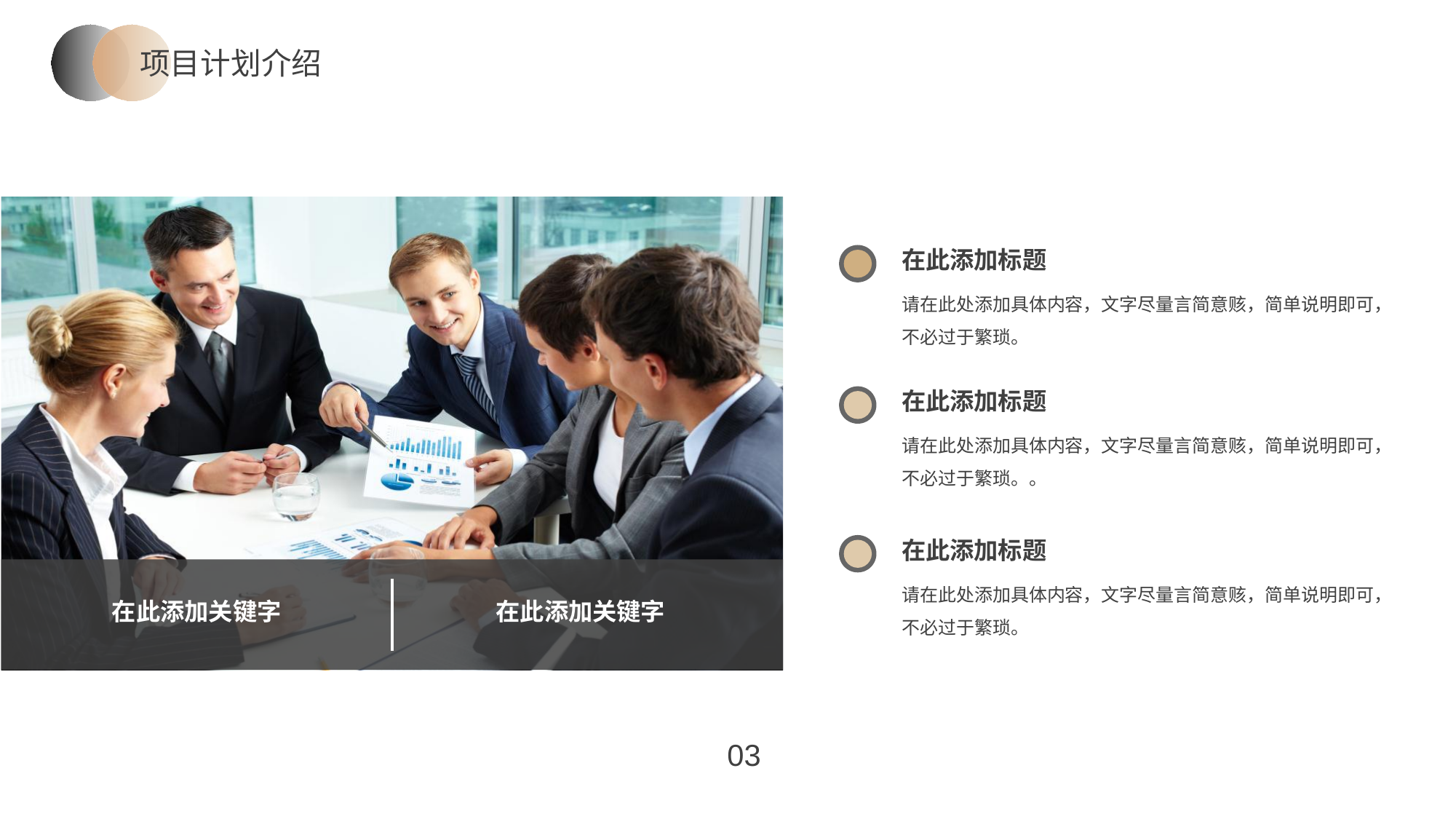

项目计划介绍

在此添加标题

请在此处添加具体内容，文字尽量言简意赅，简单说明即可，不必过于繁琐。

在此添加标题

请在此处添加具体内容，文字尽量言简意赅，简单说明即可，不必过于繁琐。。

在此添加标题

请在此处添加具体内容，文字尽量言简意赅，简单说明即可，不必过于繁琐。
在此添加关键字
在此添加关键字
03